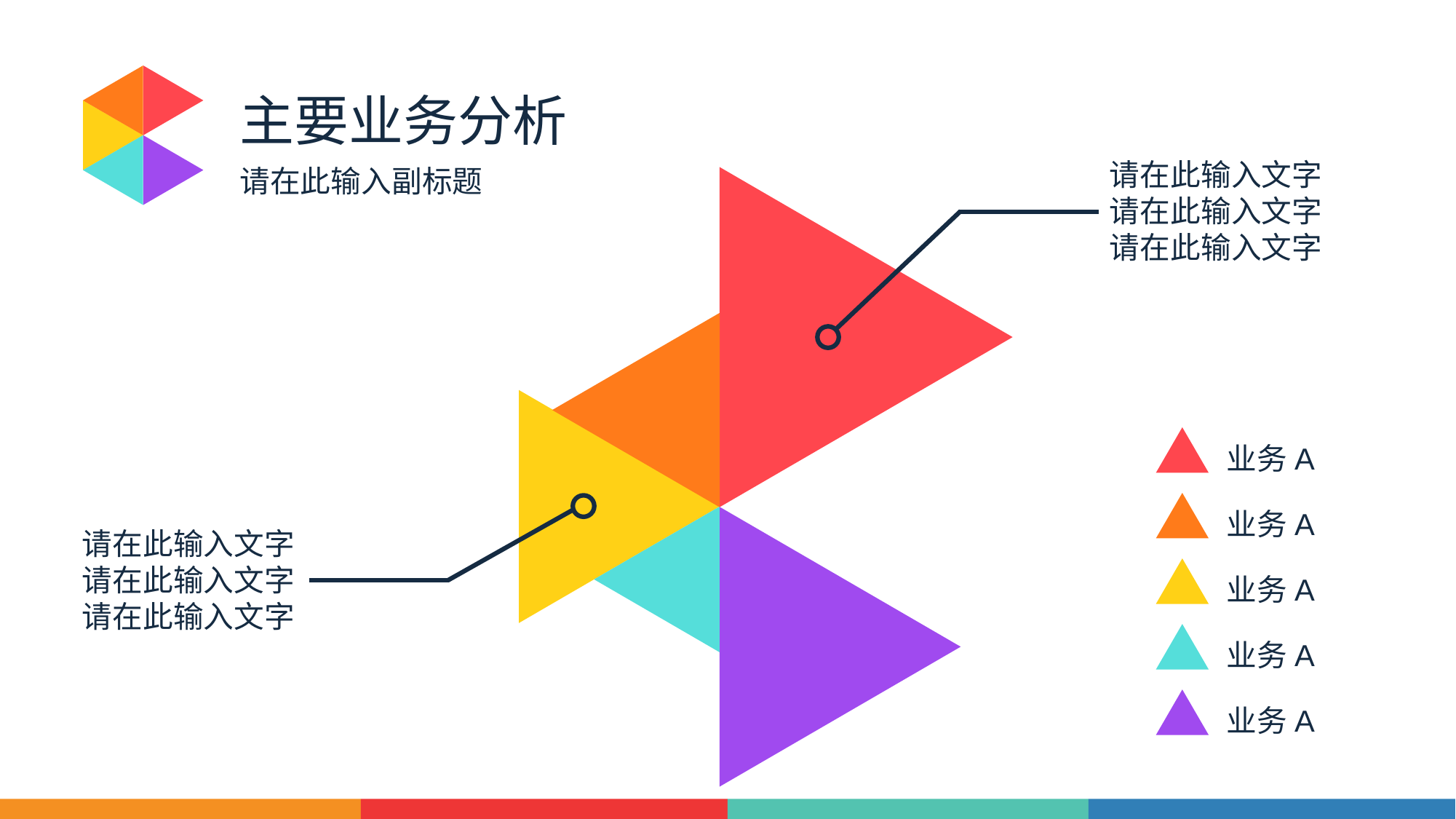

主要业务分析
请在此输入文字
请在此输入文字
请在此输入文字
请在此输入副标题

业务A

业务A

业务A

业务A

业务A

请在此输入文字
请在此输入文字
请在此输入文字